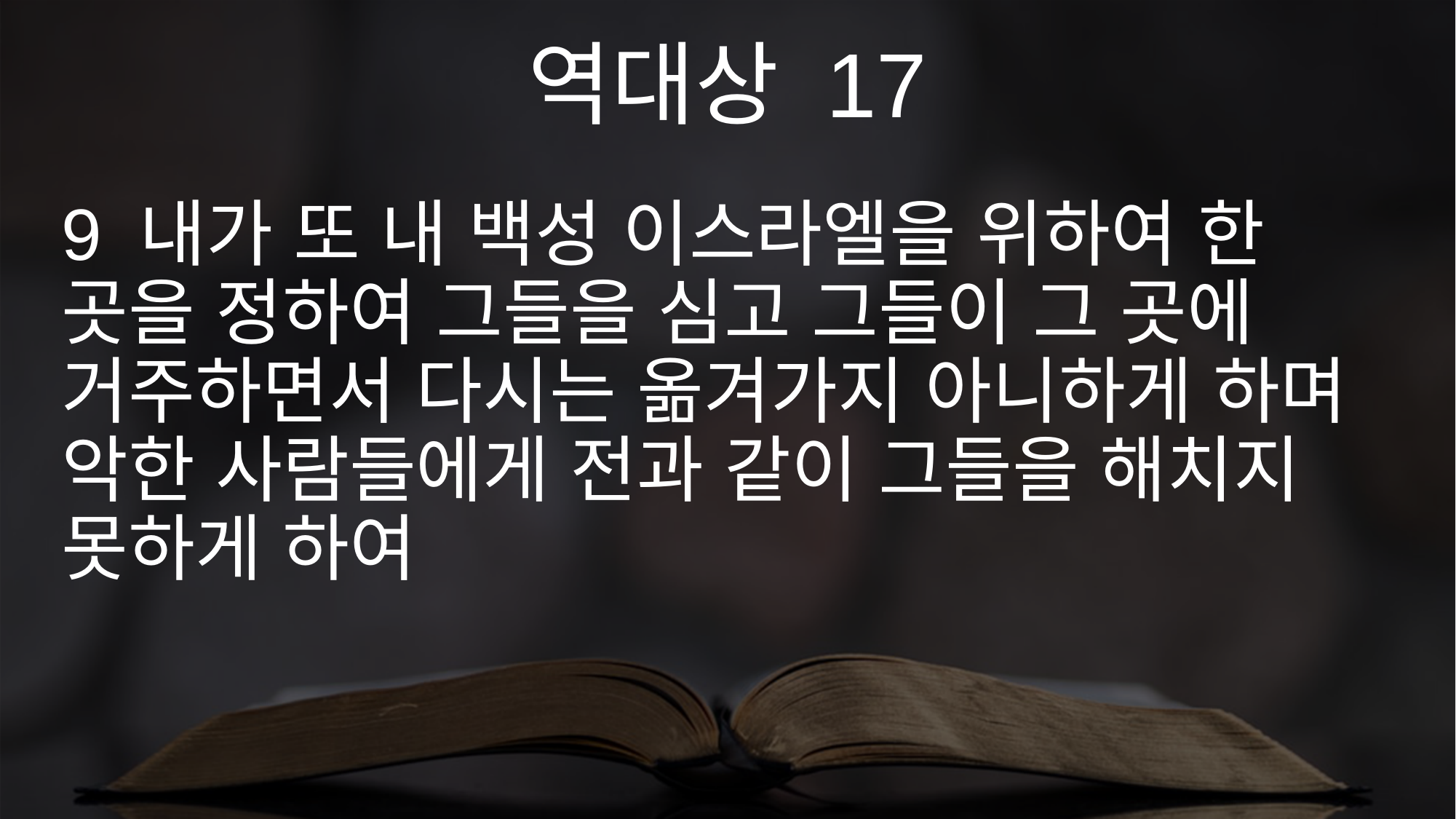

역대상 17
9 내가 또 내 백성 이스라엘을 위하여 한 곳을 정하여 그들을 심고 그들이 그 곳에 거주하면서 다시는 옮겨가지 아니하게 하며 악한 사람들에게 전과 같이 그들을 해치지 못하게 하여